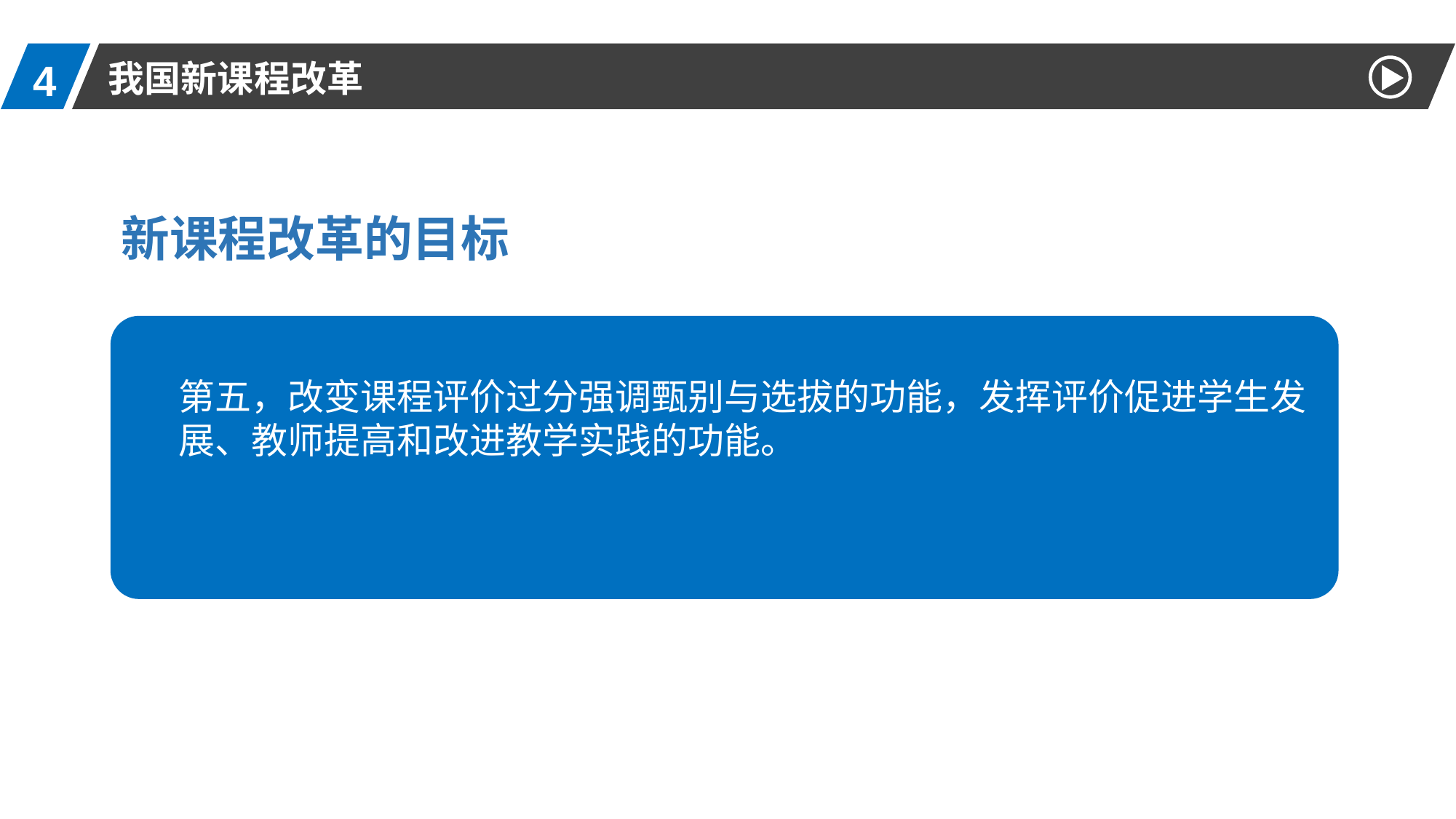

4
我国新课程改革

新课程改革的目标

第五，改变课程评价过分强调甄别与选拔的功能，发挥评价促进学生发展、教师提高和改进教学实践的功能。